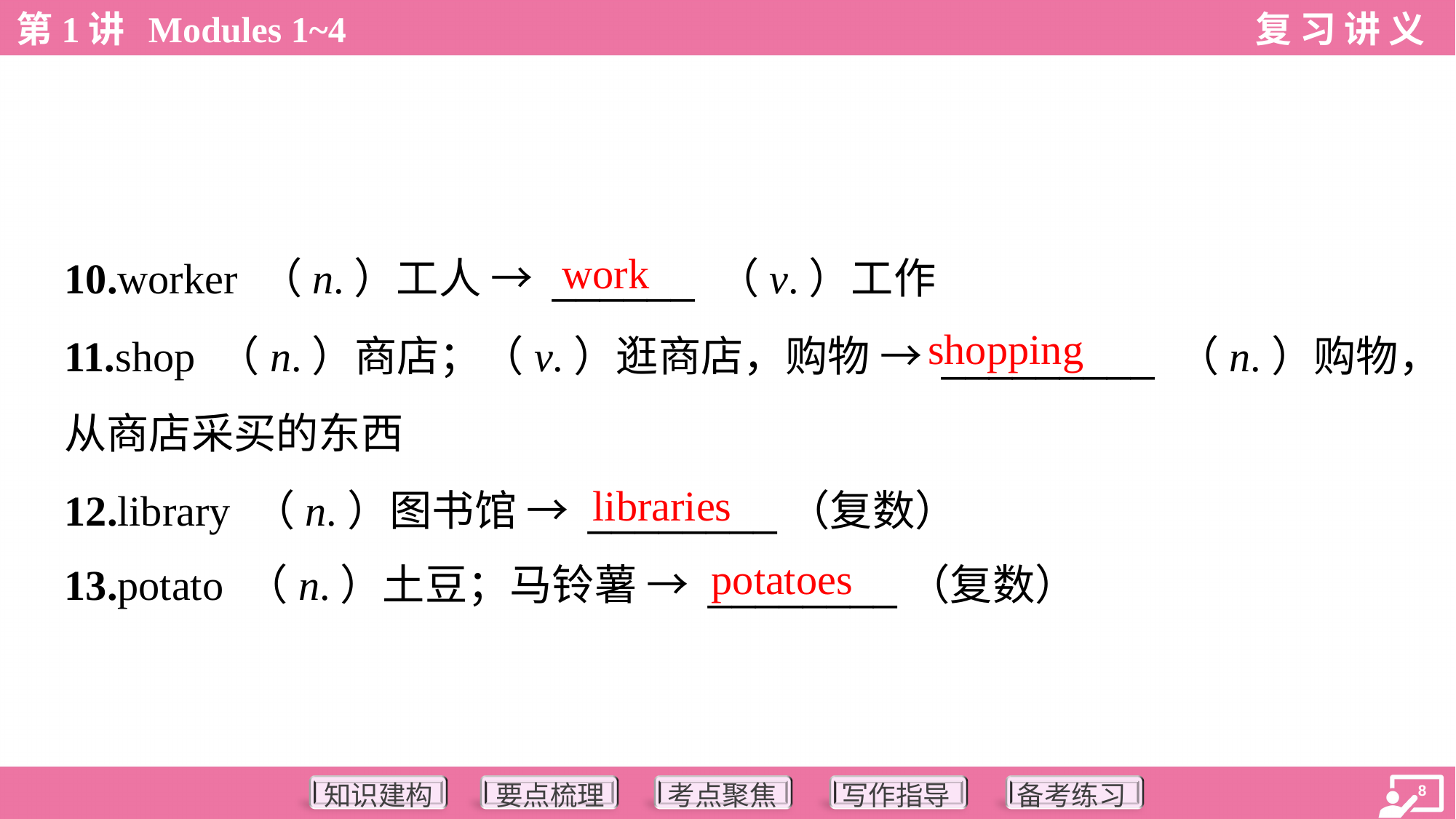

work
10.worker （n.）工人 → ______ （v.）工作
11.shop （n.）商店；（v.）逛商店，购物 → _________ （n.）购物，
从商店采买的东西
12.library （n.）图书馆 → ________（复数）
13.potato （n.）土豆；马铃薯 → ________（复数）
shopping
libraries
potatoes